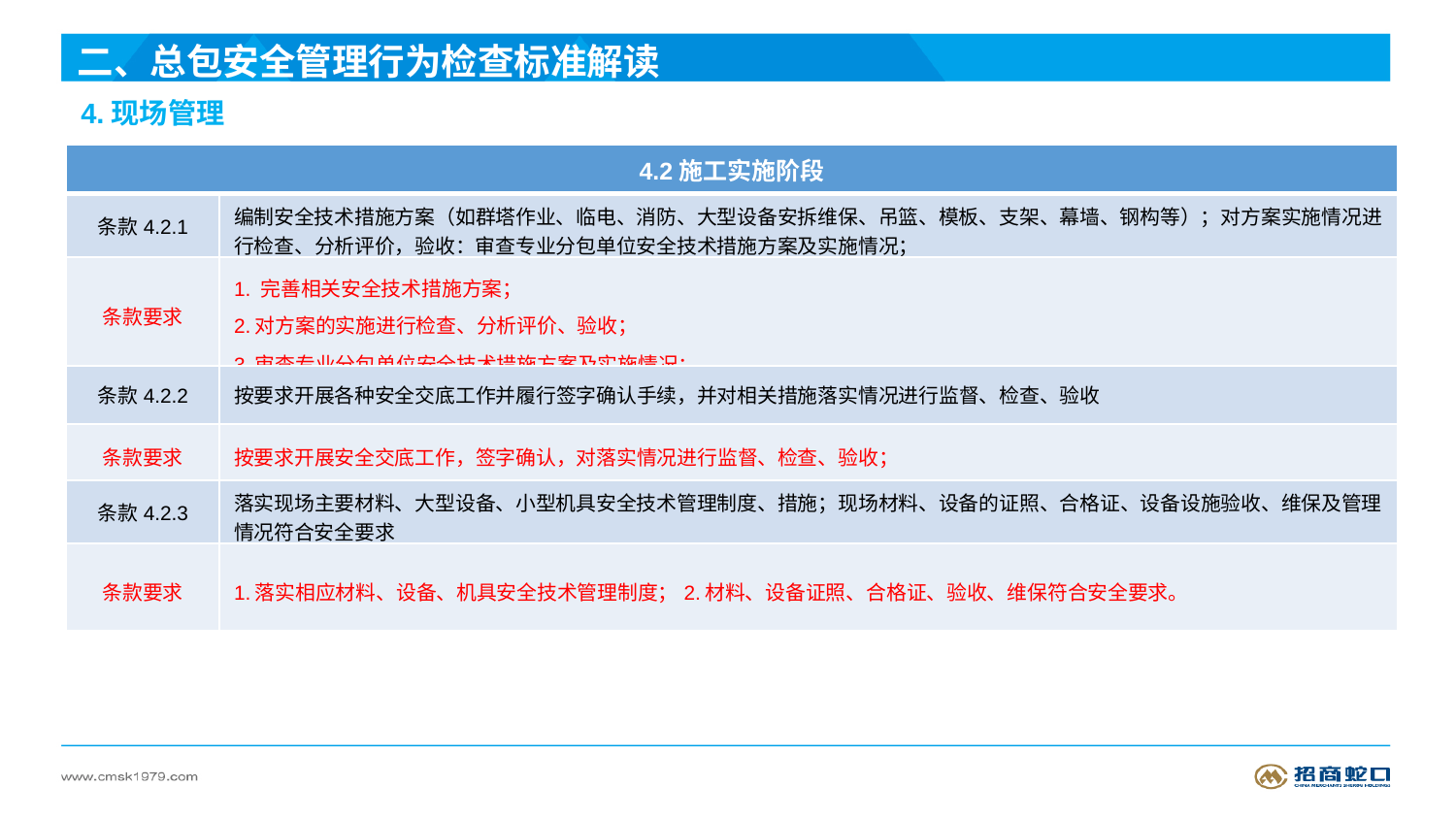

二、总包安全管理行为检查标准解读
4.现场管理
| 4.2施工实施阶段 |  |
| --- | --- |
| 条款4.2.1 | 编制安全技术措施方案（如群塔作业、临电、消防、大型设备安拆维保、吊篮、模板、支架、幕墙、钢构等）；对方案实施情况进行检查、分析评价，验收：审查专业分包单位安全技术措施方案及实施情况； |
| 条款要求 | 1. 完善相关安全技术措施方案； 2.对方案的实施进行检查、分析评价、验收； 3.审查专业分包单位安全技术措施方案及实施情况； |
| 条款4.2.2 | 按要求开展各种安全交底工作并履行签字确认手续，并对相关措施落实情况进行监督、检查、验收 |
| 条款要求 | 按要求开展安全交底工作，签字确认，对落实情况进行监督、检查、验收； |
| 条款4.2.3 | 落实现场主要材料、大型设备、小型机具安全技术管理制度、措施；现场材料、设备的证照、合格证、设备设施验收、维保及管理情况符合安全要求 |
| 条款要求 | 1.落实相应材料、设备、机具安全技术管理制度；2.材料、设备证照、合格证、验收、维保符合安全要求。 |